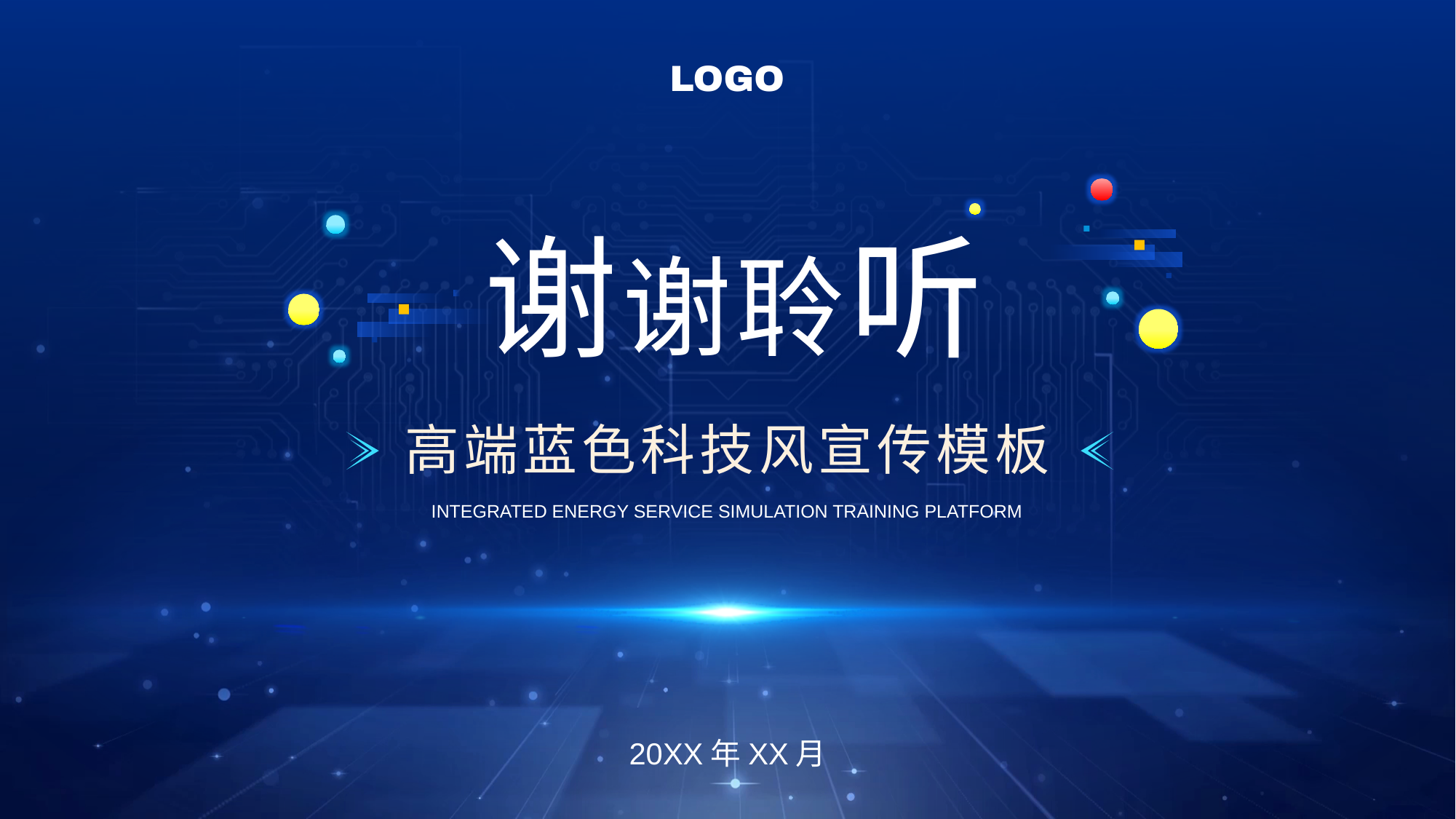

LOGO

谢谢聆听

高端蓝色科技风宣传模板

INTEGRATED ENERGY SERVICE SIMULATION TRAINING PLATFORM
20XX年XX月